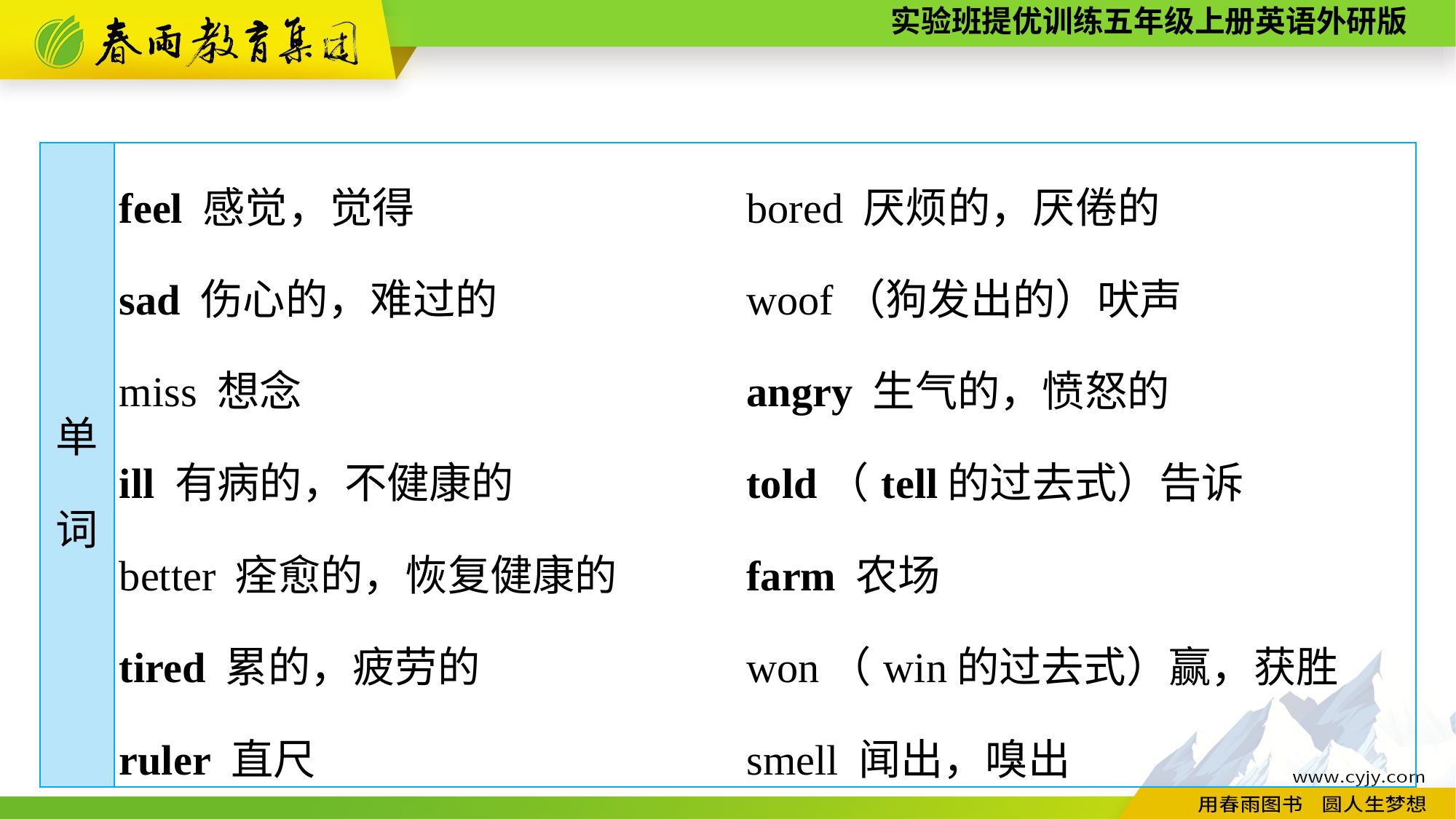

| 单 词 | feel 感觉，觉得 　　　 bored 厌烦的，厌倦的 sad 伤心的，难过的 woof（狗发出的）吠声 miss 想念 angry 生气的，愤怒的 ill 有病的，不健康的 told（tell的过去式）告诉 better 痊愈的，恢复健康的 farm 农场 tired 累的，疲劳的 won（win的过去式）赢，获胜 ruler 直尺 smell 闻出，嗅出 |
| --- | --- |